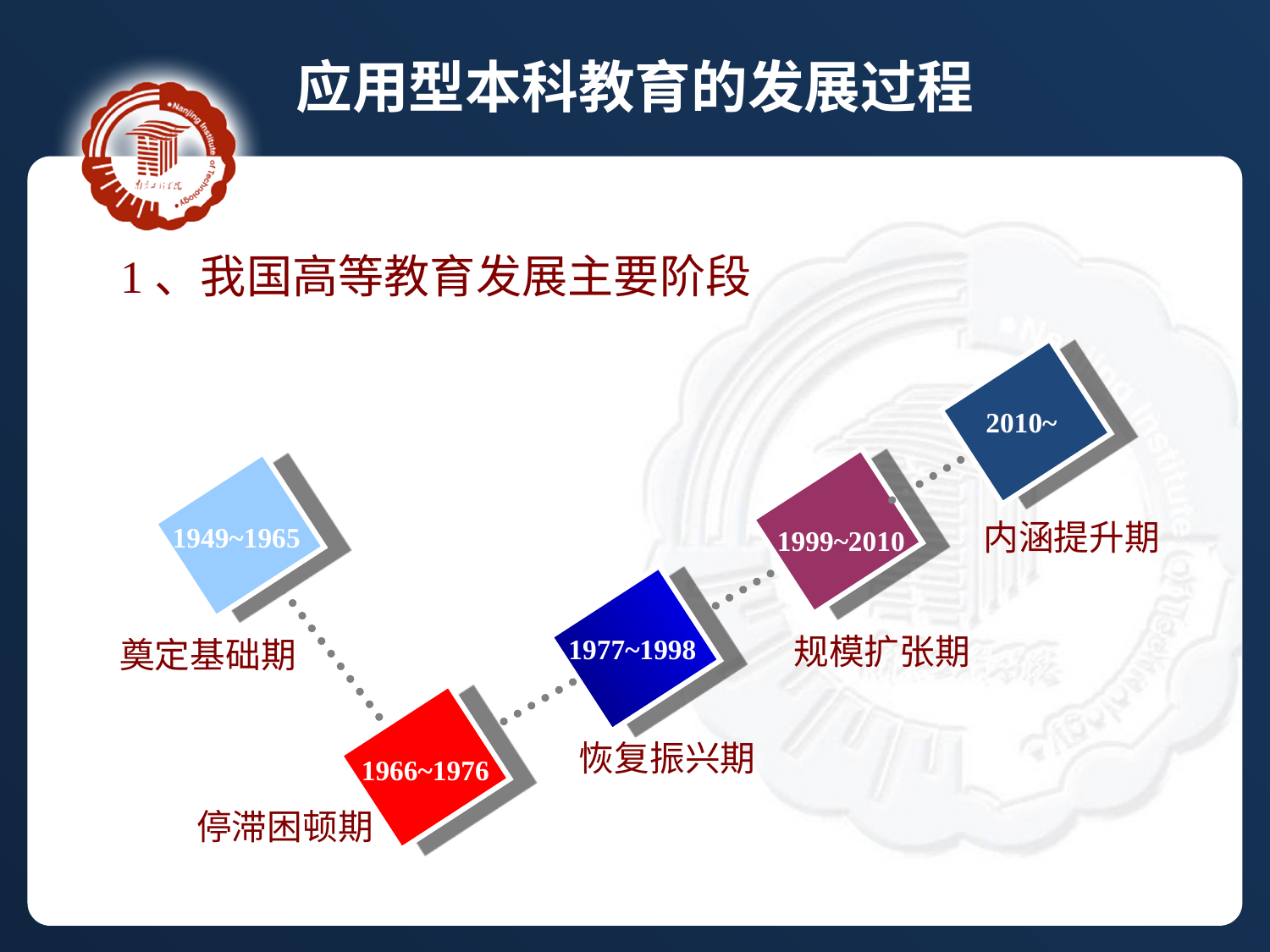

应用型本科教育的发展过程
1、我国高等教育发展主要阶段

2010~

内涵提升期
1949~1965
1999~2010

规模扩张期
1977~1998
奠定基础期

恢复振兴期
1966~1976
停滞困顿期